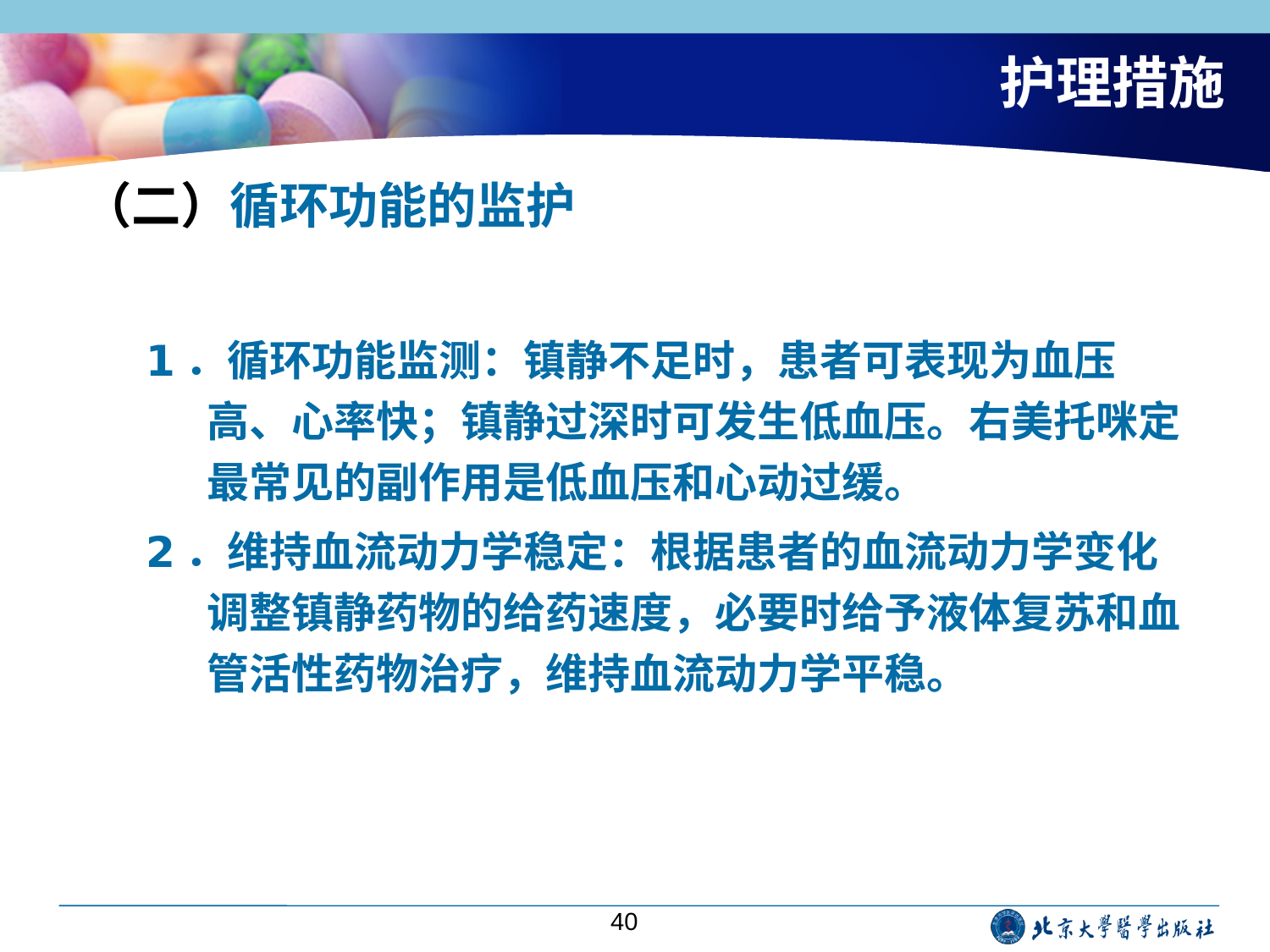

# 护理措施
（二）循环功能的监护

1．循环功能监测：镇静不足时，患者可表现为血压高、心率快；镇静过深时可发生低血压。右美托咪定最常见的副作用是低血压和心动过缓。
2．维持血流动力学稳定：根据患者的血流动力学变化调整镇静药物的给药速度，必要时给予液体复苏和血管活性药物治疗，维持血流动力学平稳。

40